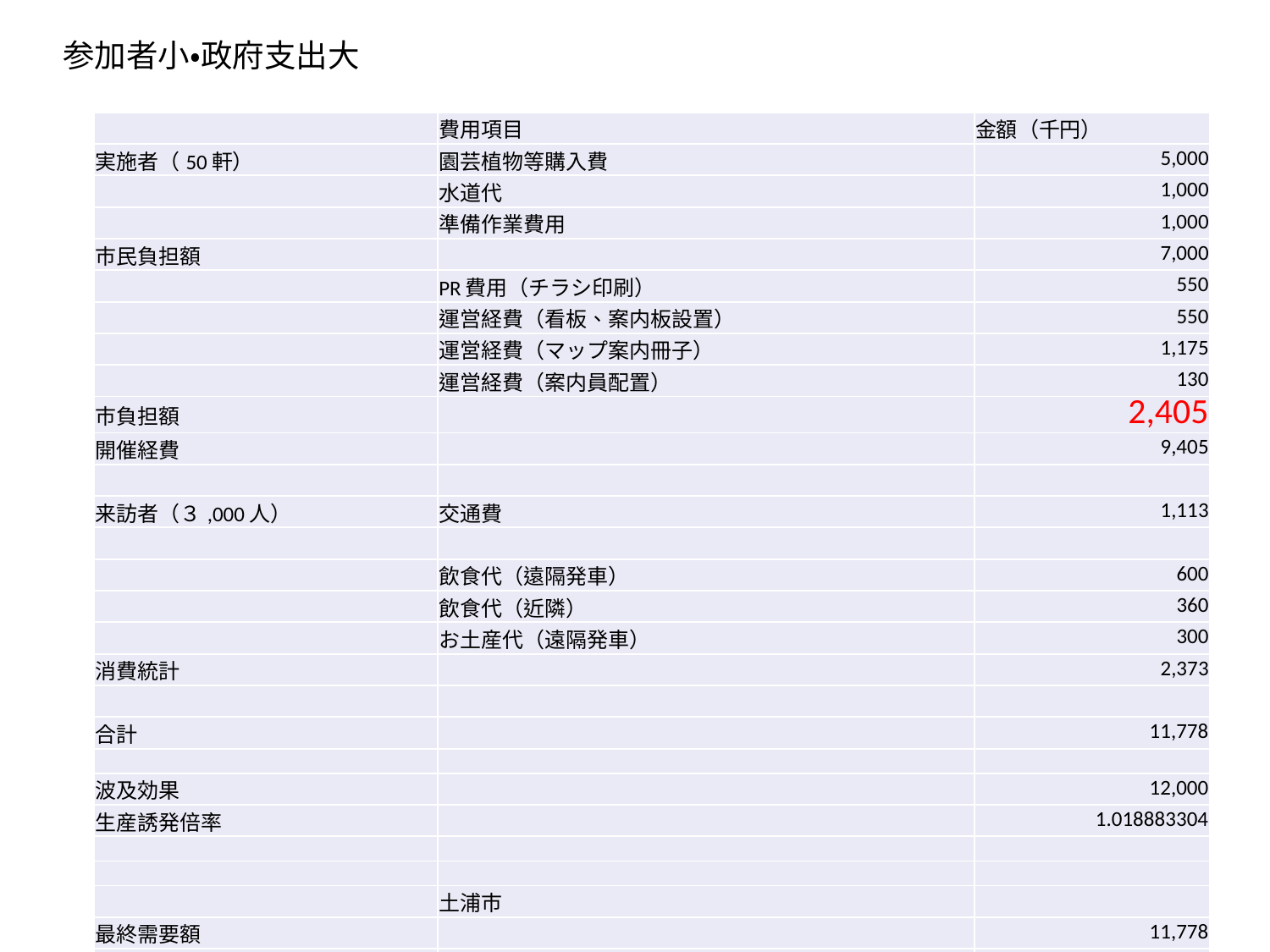

参加者小・政府支出大
|  | 費用項目 | 金額（千円） |
| --- | --- | --- |
| 実施者（50軒） | 園芸植物等購入費 | 5,000 |
|  | 水道代 | 1,000 |
|  | 準備作業費用 | 1,000 |
| 市民負担額 |  | 7,000 |
|  | PR費用（チラシ印刷） | 550 |
|  | 運営経費（看板、案内板設置） | 550 |
|  | 運営経費（マップ案内冊子） | 1,175 |
|  | 運営経費（案内員配置） | 130 |
| 市負担額 |  | 2,405 |
| 開催経費 |  | 9,405 |
|  |  |  |
| 来訪者（３,000人） | 交通費 | 1,113 |
|  |  |  |
|  | 飲食代（遠隔発車） | 600 |
|  | 飲食代（近隣） | 360 |
|  | お土産代（遠隔発車） | 300 |
| 消費統計 |  | 2,373 |
|  |  |  |
| 合計 |  | 11,778 |
|  |  |  |
| 波及効果 |  | 12,000 |
| 生産誘発倍率 |  | 1.018883304 |
|  |  |  |
|  |  |  |
|  | 土浦市 |  |
| 最終需要額 |  | 11,778 |
|  | うち公共投資・支出が占める割合 | 2,405 |
|  | 最終需要額に占める割合 | 0.204160299 |
| 生産誘発額 |  | 12,000 |
| 公共の支出の割合 |  | 0.200383333 |